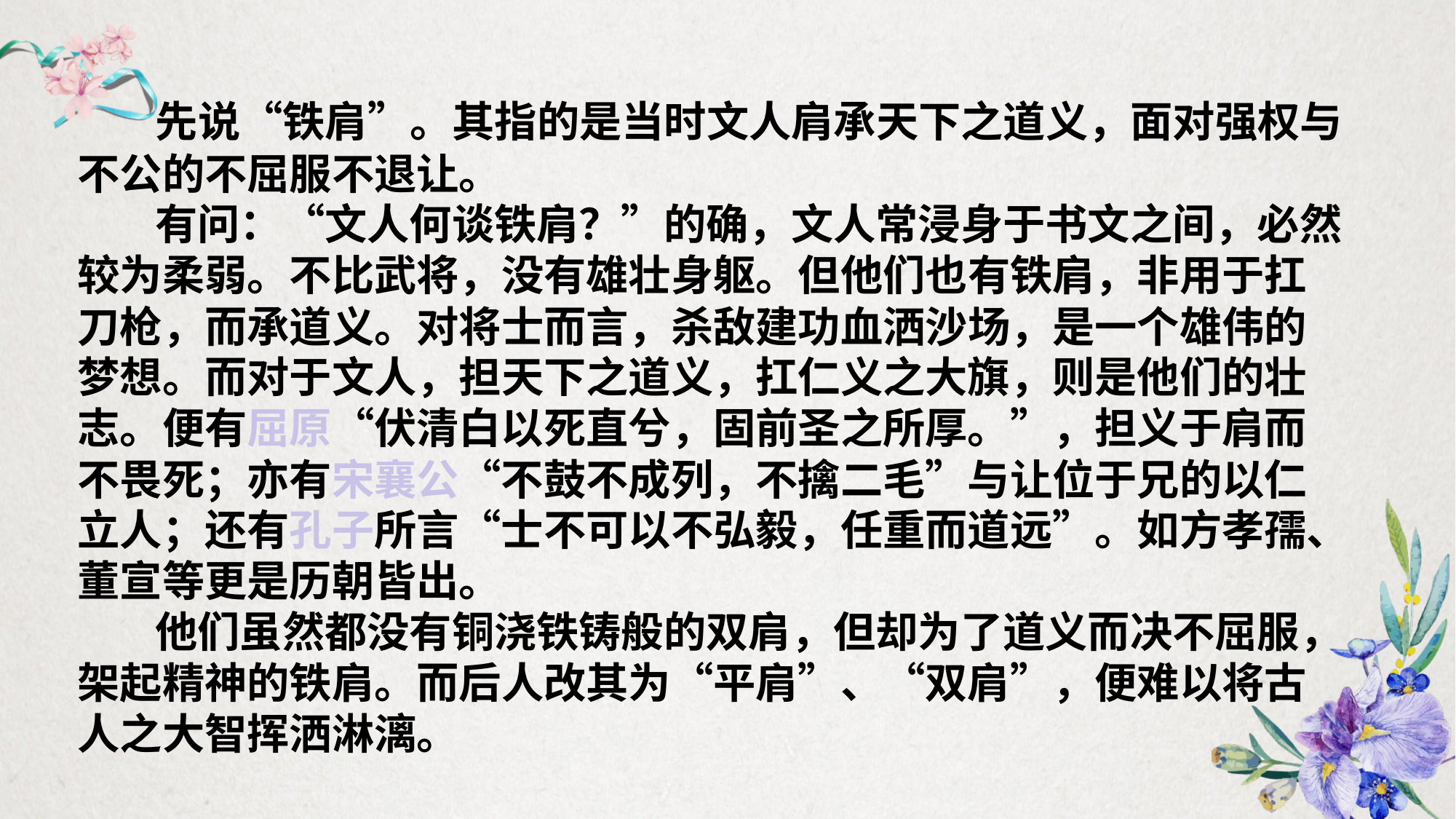

先说“铁肩”。其指的是当时文人肩承天下之道义，面对强权与不公的不屈服不退让。
       有问：“文人何谈铁肩？”的确，文人常浸身于书文之间，必然较为柔弱。不比武将，没有雄壮身躯。但他们也有铁肩，非用于扛刀枪，而承道义。对将士而言，杀敌建功血洒沙场，是一个雄伟的梦想。而对于文人，担天下之道义，扛仁义之大旗，则是他们的壮志。便有屈原“伏清白以死直兮，固前圣之所厚。”，担义于肩而不畏死；亦有宋襄公“不鼓不成列，不擒二毛”与让位于兄的以仁立人；还有孔子所言“士不可以不弘毅，任重而道远”。如方孝孺、董宣等更是历朝皆出。
       他们虽然都没有铜浇铁铸般的双肩，但却为了道义而决不屈服，架起精神的铁肩。而后人改其为“平肩”、“双肩”，便难以将古人之大智挥洒淋漓。